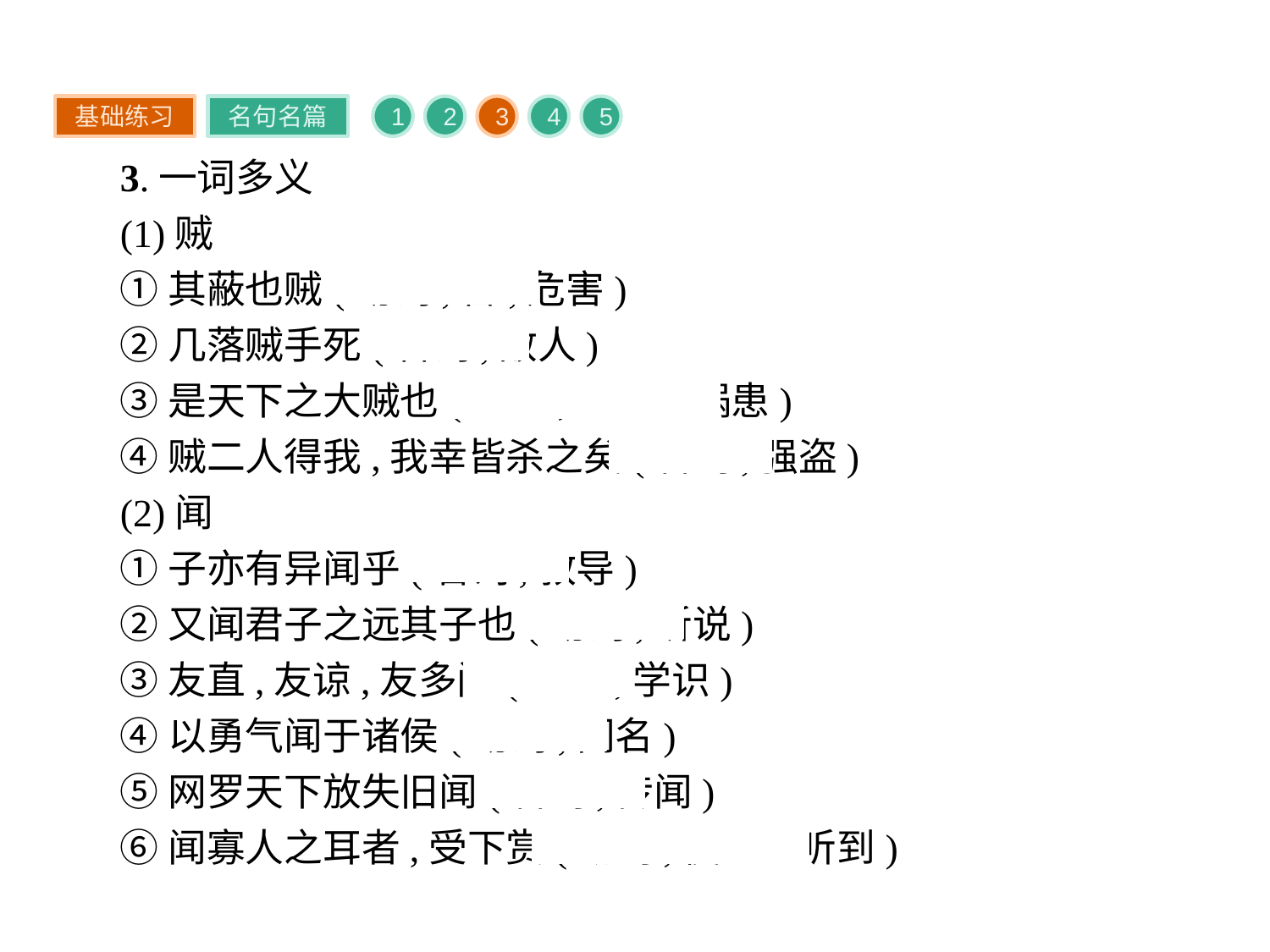

基础练习
名句名篇
1
2
3
4
5
3.一词多义
(1)贼
①其蔽也贼(动词,害,危害)
②几落贼手死(名词,敌人)
③是天下之大贼也(名词,祸害、祸患)
④贼二人得我,我幸皆杀之矣(名词,强盗)
(2)闻
①子亦有异闻乎(名词,教导)
②又闻君子之远其子也(动词,听说)
③友直,友谅,友多闻(名词,学识)
④以勇气闻于诸侯(动词,闻名)
⑤网罗天下放失旧闻(名词,传闻)
⑥闻寡人之耳者,受下赏(动词,使……听到)